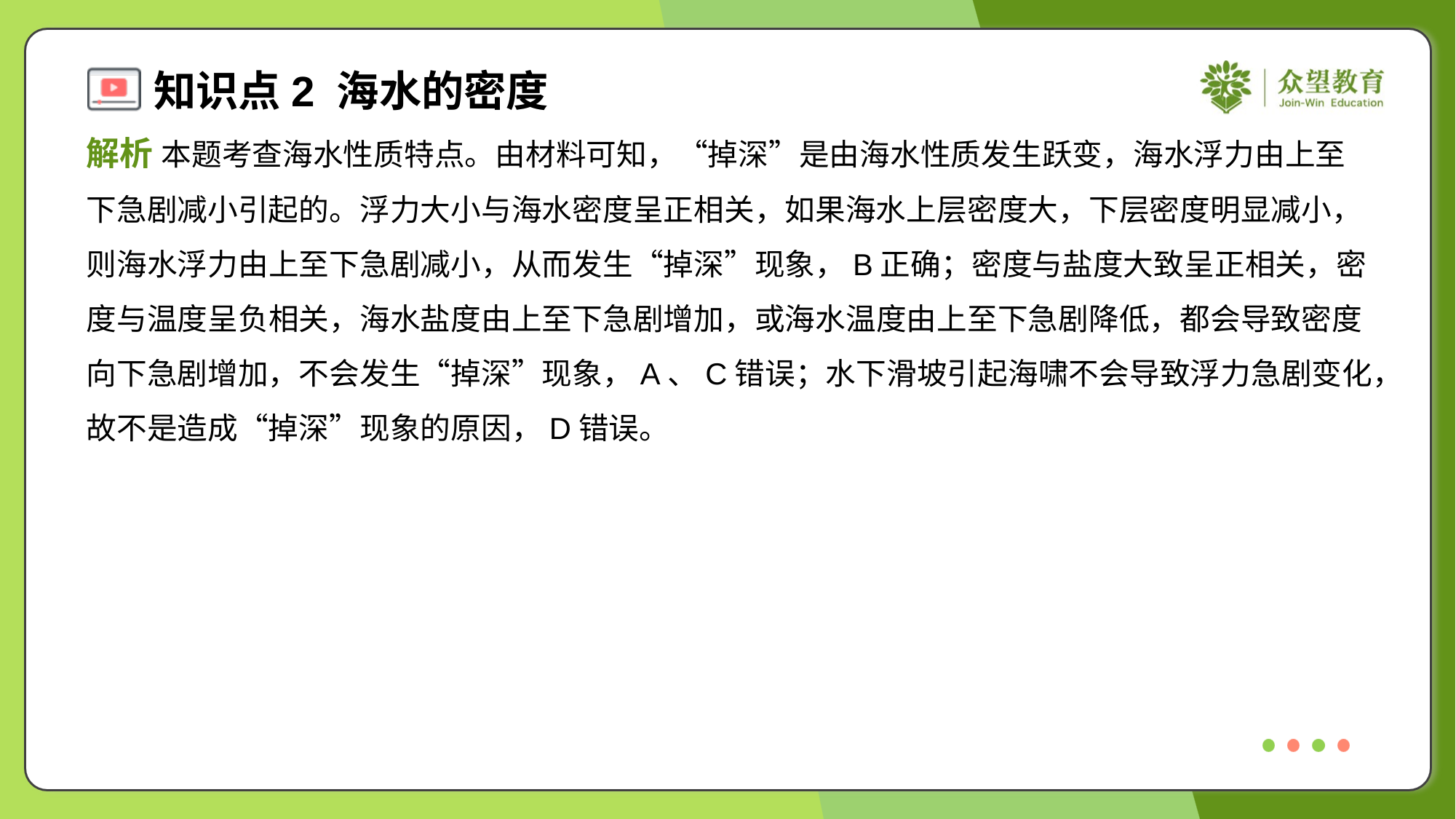

解析 本题考查海水性质特点。由材料可知，“掉深”是由海水性质发生跃变，海水浮力由上至
下急剧减小引起的。浮力大小与海水密度呈正相关，如果海水上层密度大，下层密度明显减小，
则海水浮力由上至下急剧减小，从而发生“掉深”现象，B正确；密度与盐度大致呈正相关，密
度与温度呈负相关，海水盐度由上至下急剧增加，或海水温度由上至下急剧降低，都会导致密度
向下急剧增加，不会发生“掉深”现象，A、C错误；水下滑坡引起海啸不会导致浮力急剧变化，
故不是造成“掉深”现象的原因，D错误。